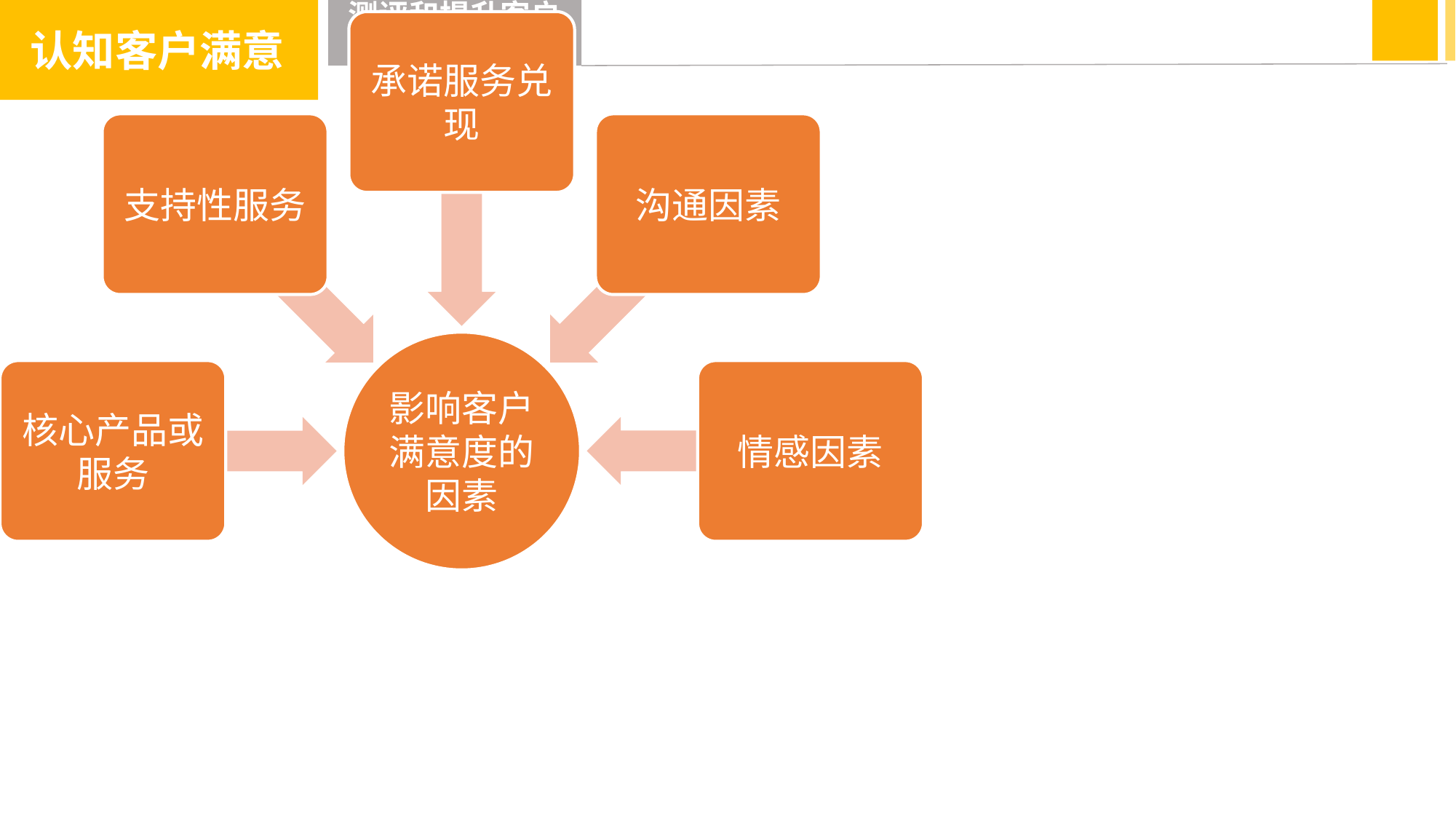

认知客户满意
测评和提升客户满意度

影响客户满意度的因素
核心产品或服务
支持性服务
承诺服务兑现
沟通因素
情感因素